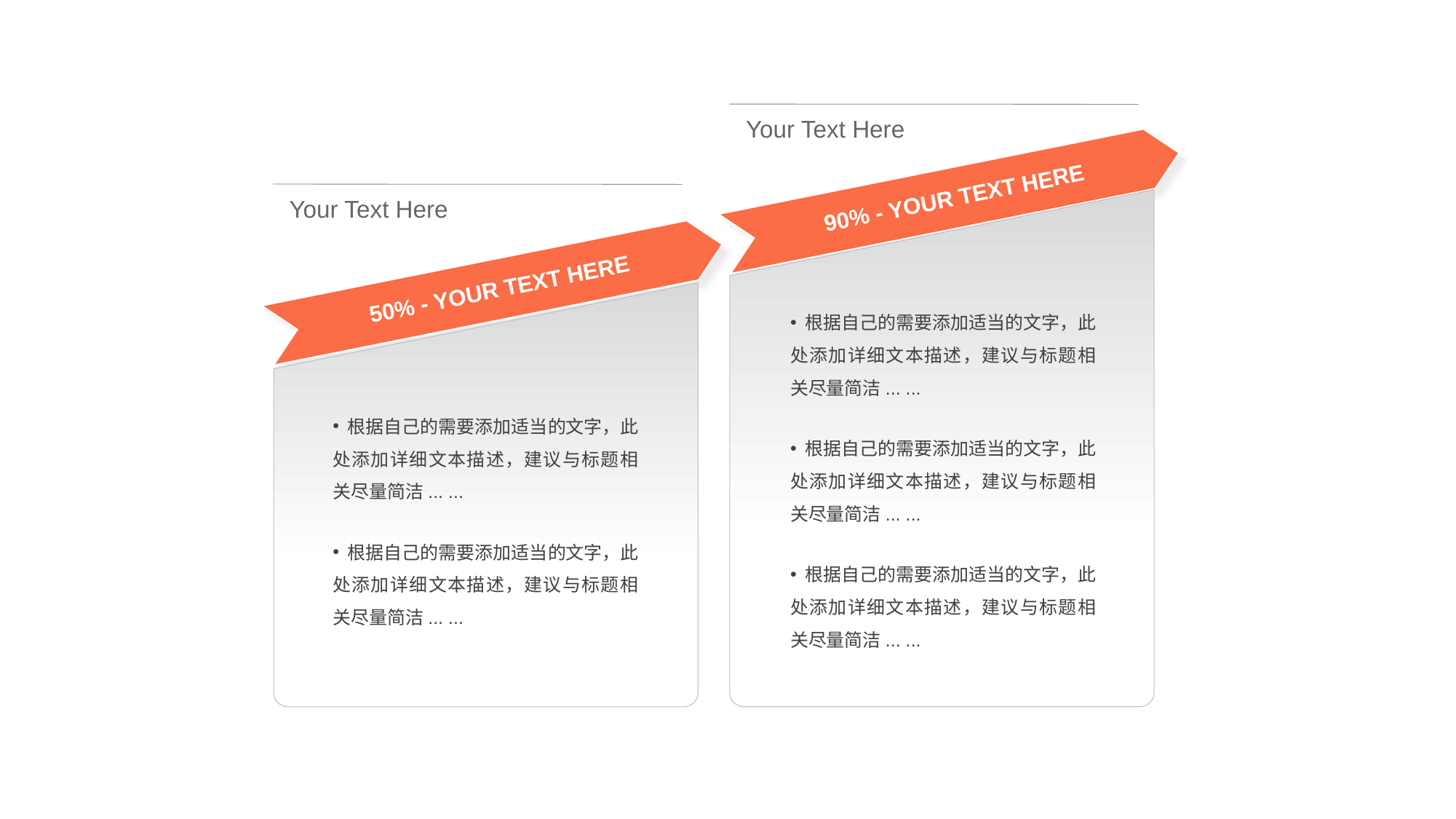

Your Text Here

90% - YOUR TEXT HERE
Your Text Here

50% - YOUR TEXT HERE
 根据自己的需要添加适当的文字，此处添加详细文本描述，建议与标题相关尽量简洁... ...
 根据自己的需要添加适当的文字，此处添加详细文本描述，建议与标题相关尽量简洁... ...
 根据自己的需要添加适当的文字，此处添加详细文本描述，建议与标题相关尽量简洁... ...
 根据自己的需要添加适当的文字，此处添加详细文本描述，建议与标题相关尽量简洁... ...
 根据自己的需要添加适当的文字，此处添加详细文本描述，建议与标题相关尽量简洁... ...